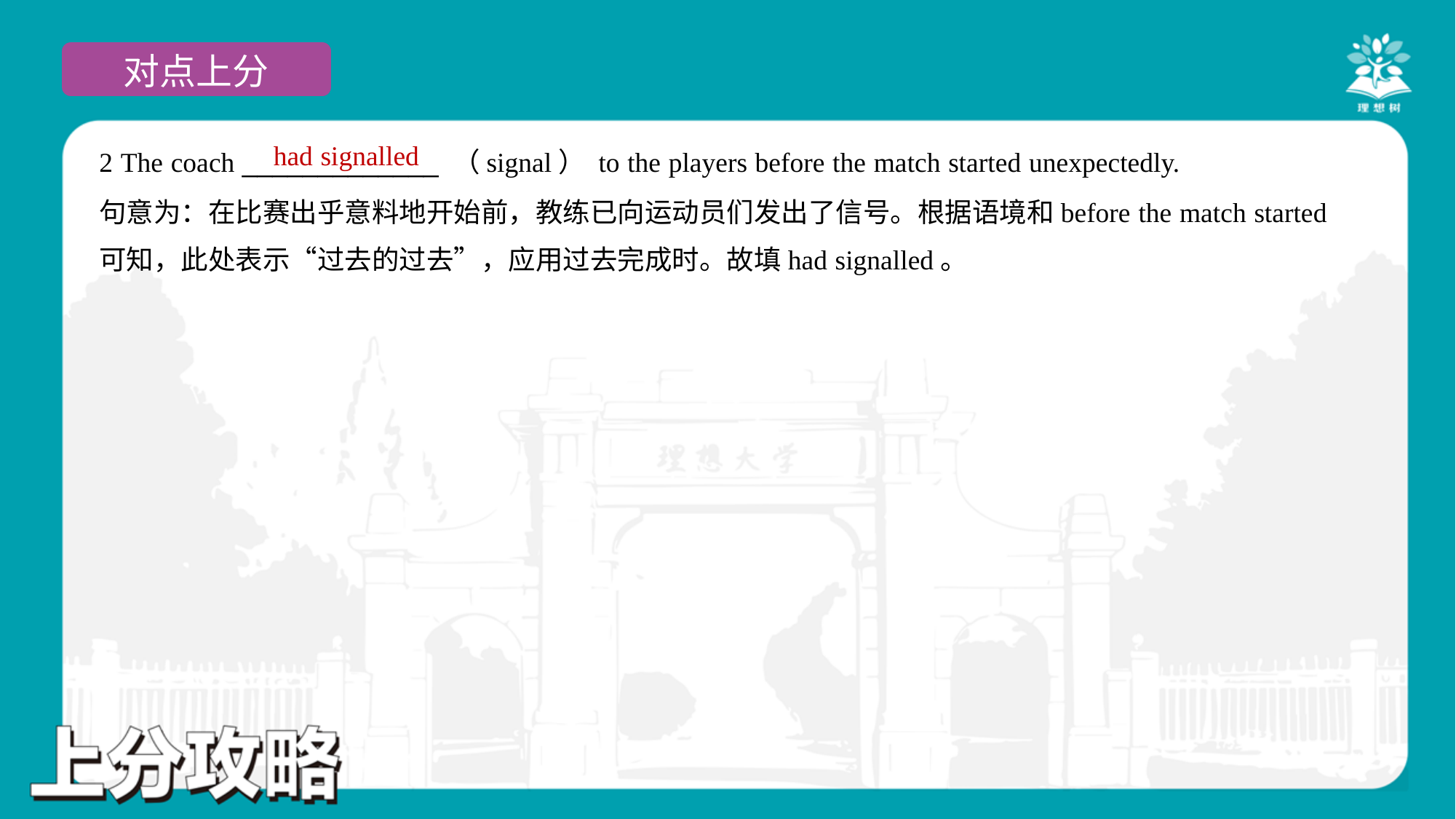

had signalled
2 The coach _____________ （signal） to the players before the match started unexpectedly.
句意为：在比赛出乎意料地开始前，教练已向运动员们发出了信号。根据语境和before the match started
可知，此处表示“过去的过去”，应用过去完成时。故填had signalled。